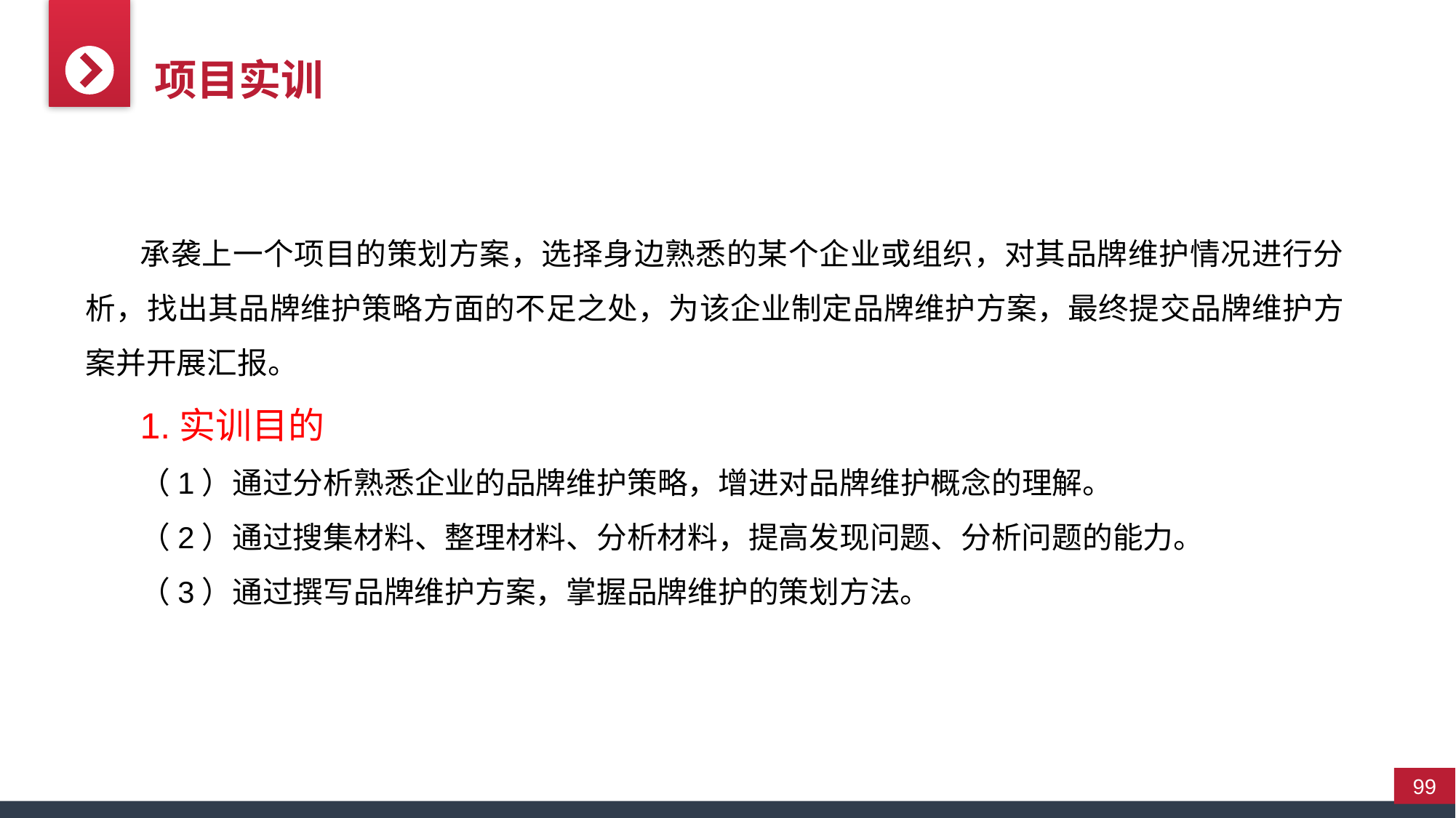

项目实训
承袭上一个项目的策划方案，选择身边熟悉的某个企业或组织，对其品牌维护情况进行分析，找出其品牌维护策略方面的不足之处，为该企业制定品牌维护方案，最终提交品牌维护方案并开展汇报。
1.实训目的
（1）通过分析熟悉企业的品牌维护策略，增进对品牌维护概念的理解。
（2）通过搜集材料、整理材料、分析材料，提高发现问题、分析问题的能力。
（3）通过撰写品牌维护方案，掌握品牌维护的策划方法。